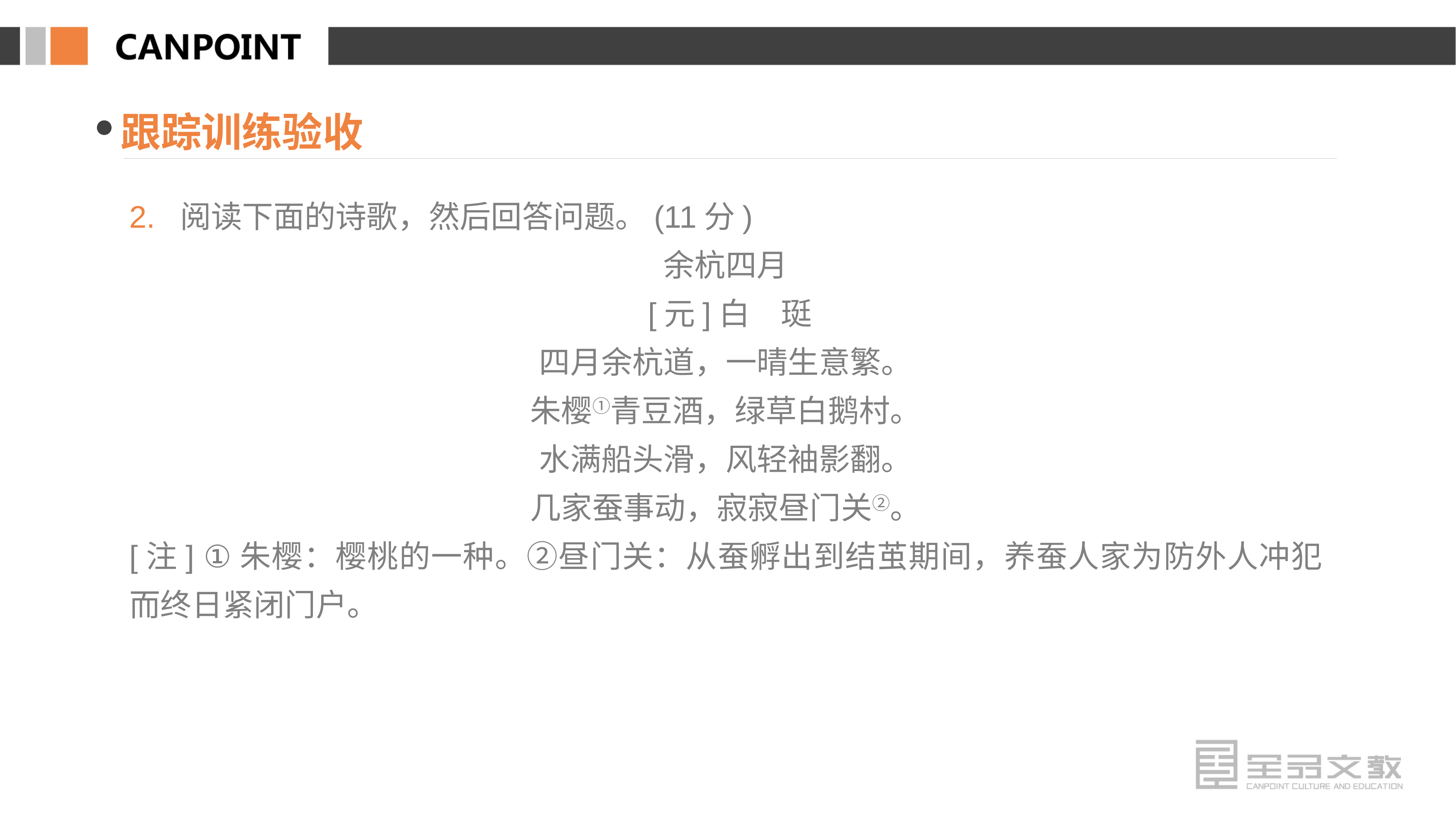

跟踪训练验收

2.  阅读下面的诗歌，然后回答问题。(11分)
余杭四月
 [元]白　珽
四月余杭道，一晴生意繁。
朱樱①青豆酒，绿草白鹅村。
水满船头滑，风轻袖影翻。
几家蚕事动，寂寂昼门关②。
[注] ①朱樱：樱桃的一种。②昼门关：从蚕孵出到结茧期间，养蚕人家为防外人冲犯而终日紧闭门户。